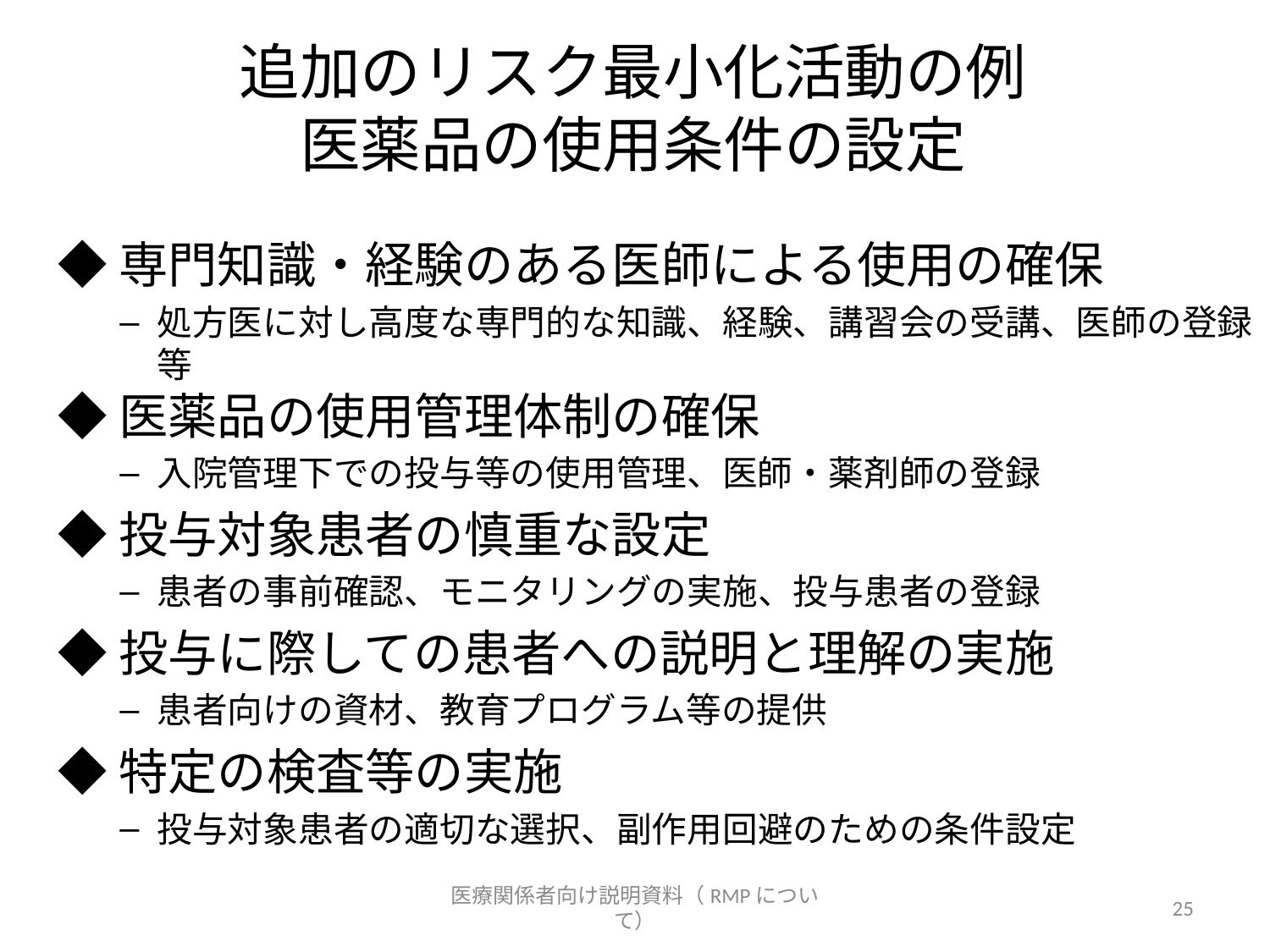

# 追加のリスク最小化活動の例 医薬品の使用条件の設定
◆専門知識・経験のある医師による使用の確保
処方医に対し高度な専門的な知識、経験、講習会の受講、医師の登録等
◆医薬品の使用管理体制の確保
入院管理下での投与等の使用管理、医師・薬剤師の登録
◆投与対象患者の慎重な設定
患者の事前確認、モニタリングの実施、投与患者の登録
◆投与に際しての患者への説明と理解の実施
患者向けの資材、教育プログラム等の提供
◆特定の検査等の実施
投与対象患者の適切な選択、副作用回避のための条件設定
医療関係者向け説明資料（RMPについて）
25